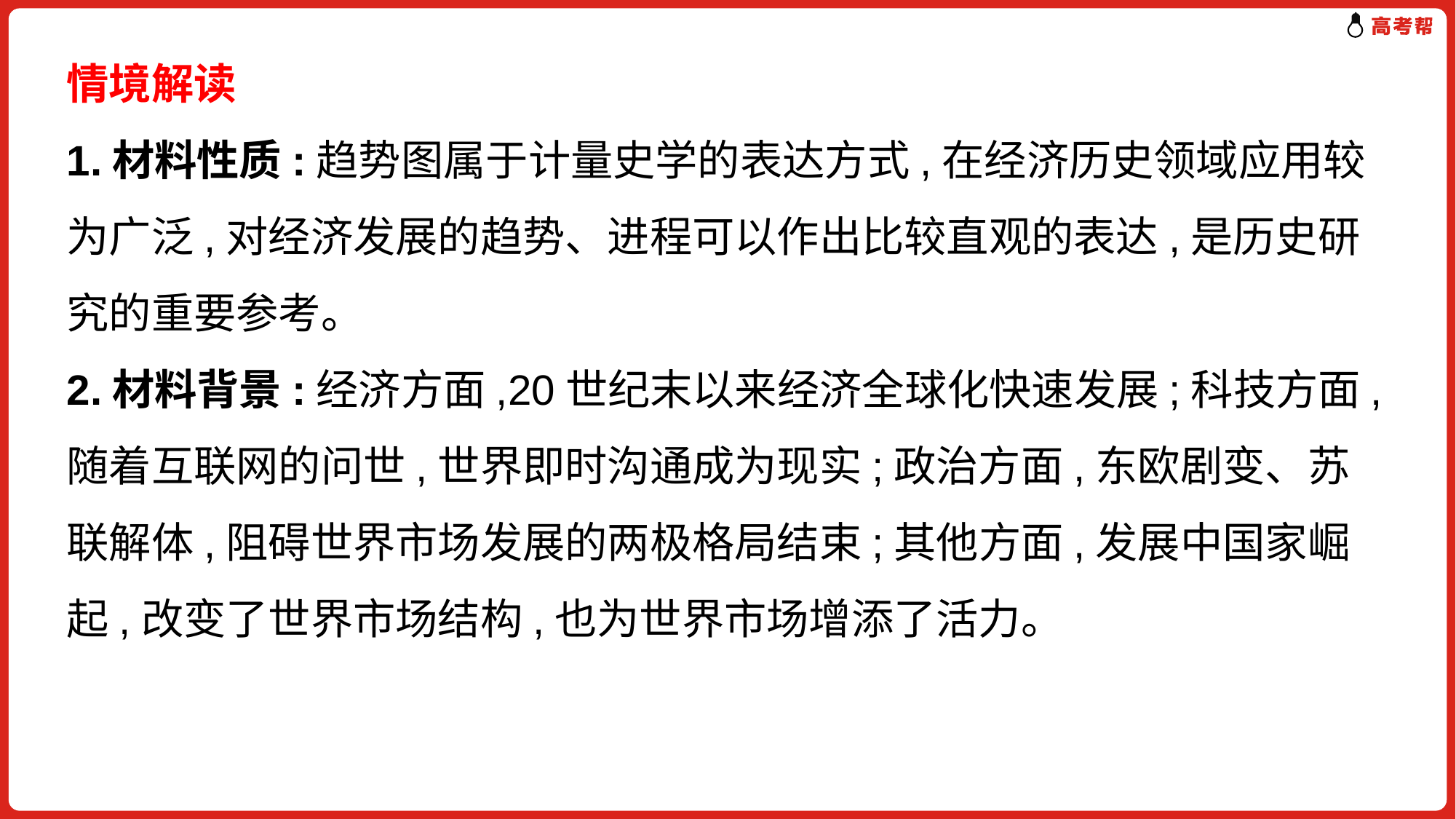

情境解读
1.材料性质:趋势图属于计量史学的表达方式,在经济历史领域应用较为广泛,对经济发展的趋势、进程可以作出比较直观的表达,是历史研究的重要参考。
2.材料背景:经济方面,20世纪末以来经济全球化快速发展;科技方面,随着互联网的问世,世界即时沟通成为现实;政治方面,东欧剧变、苏联解体,阻碍世界市场发展的两极格局结束;其他方面,发展中国家崛起,改变了世界市场结构,也为世界市场增添了活力。